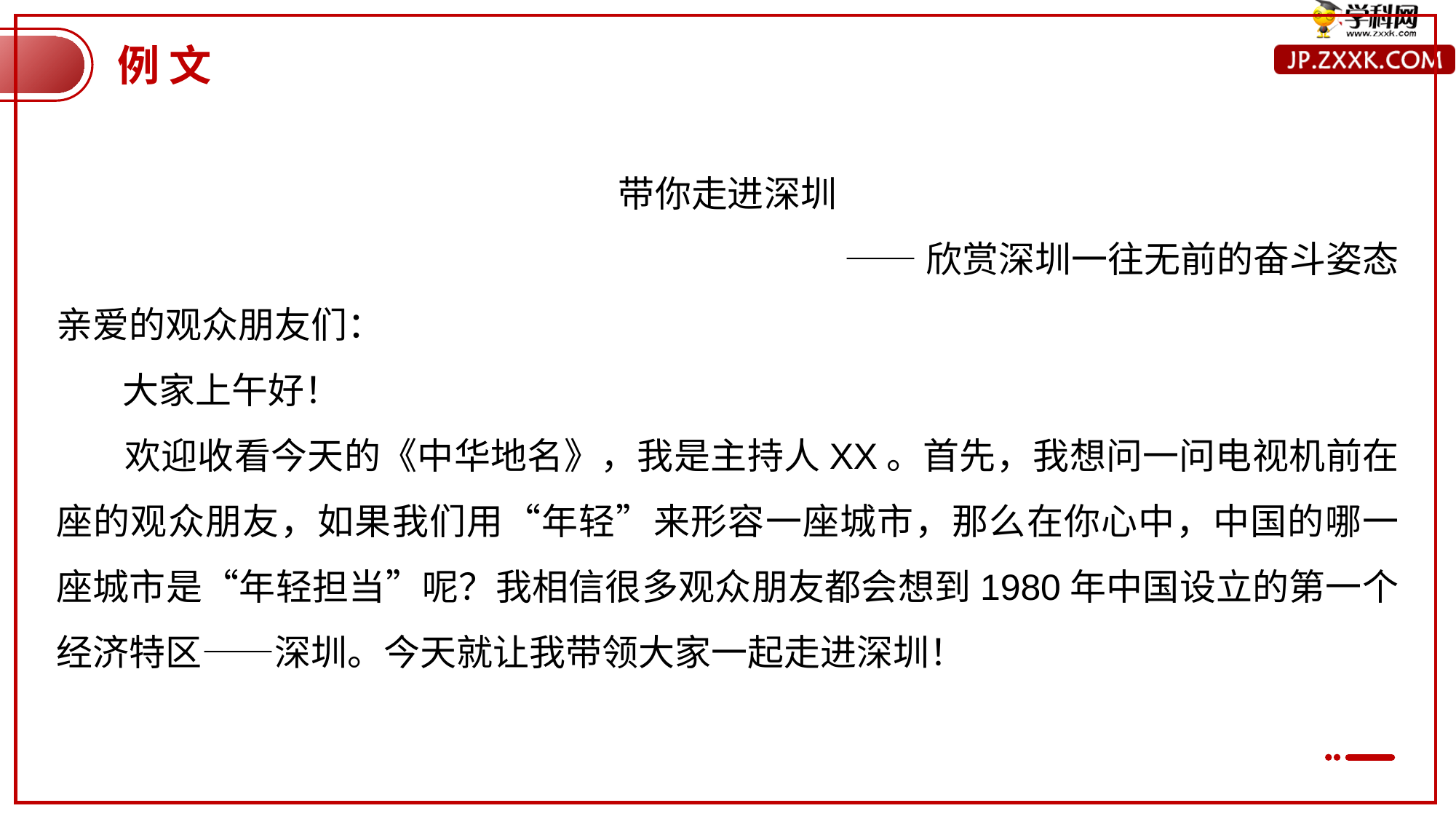

例文

带你走进深圳
                                              ——欣赏深圳一往无前的奋斗姿态
亲爱的观众朋友们：
       大家上午好！
       欢迎收看今天的《中华地名》，我是主持人XX。首先，我想问一问电视机前在座的观众朋友，如果我们用“年轻”来形容一座城市，那么在你心中，中国的哪一座城市是“年轻担当”呢？我相信很多观众朋友都会想到1980年中国设立的第一个经济特区——深圳。今天就让我带领大家一起走进深圳！